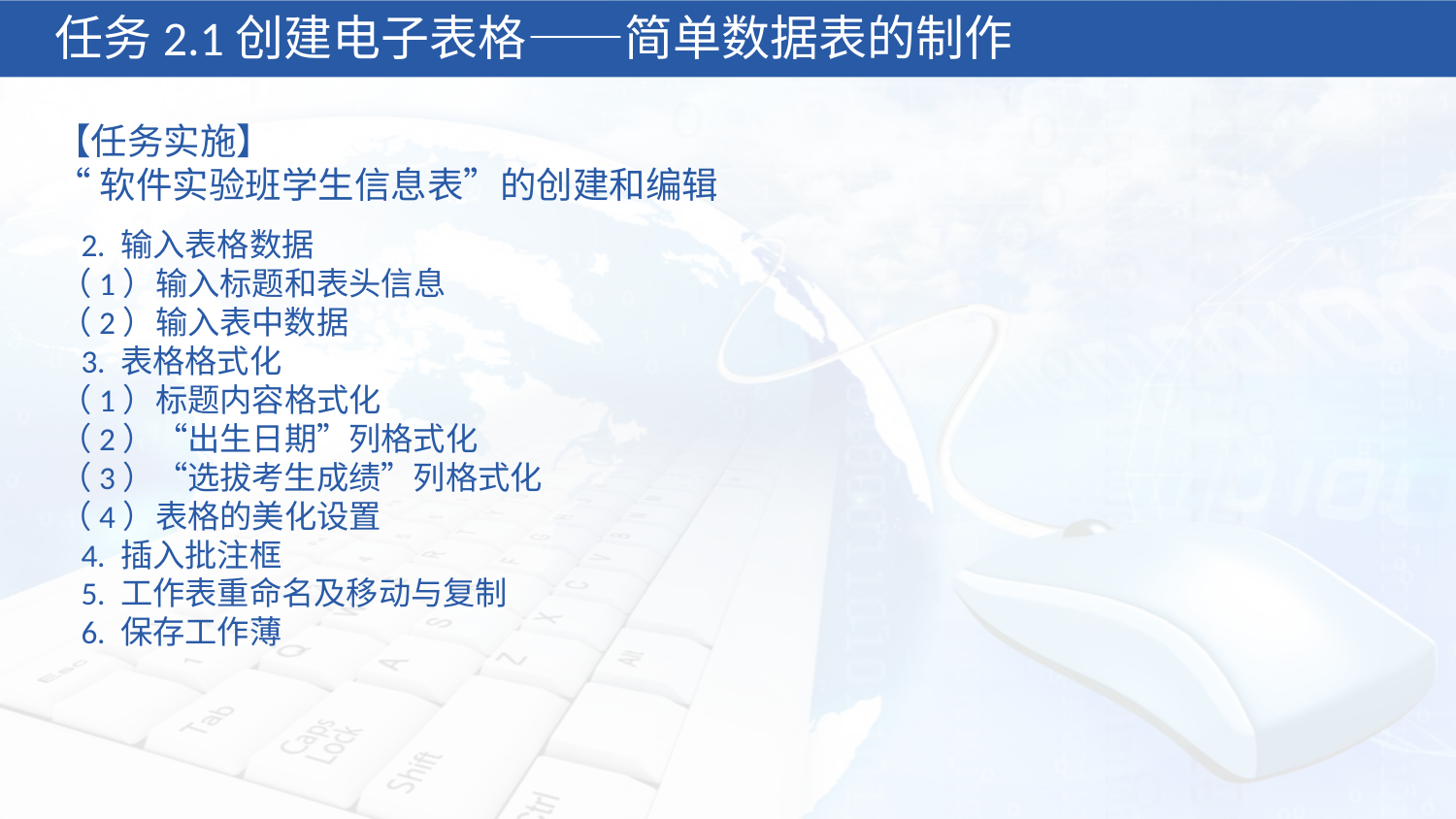

任务2.1创建电子表格——简单数据表的制作
【任务实施】
“软件实验班学生信息表”的创建和编辑
   2. 输入表格数据
（1）输入标题和表头信息
（2）输入表中数据
   3. 表格格式化
（1）标题内容格式化
（2）“出生日期”列格式化
（3）“选拔考生成绩”列格式化
（4）表格的美化设置
   4. 插入批注框
   5. 工作表重命名及移动与复制
   6. 保存工作薄